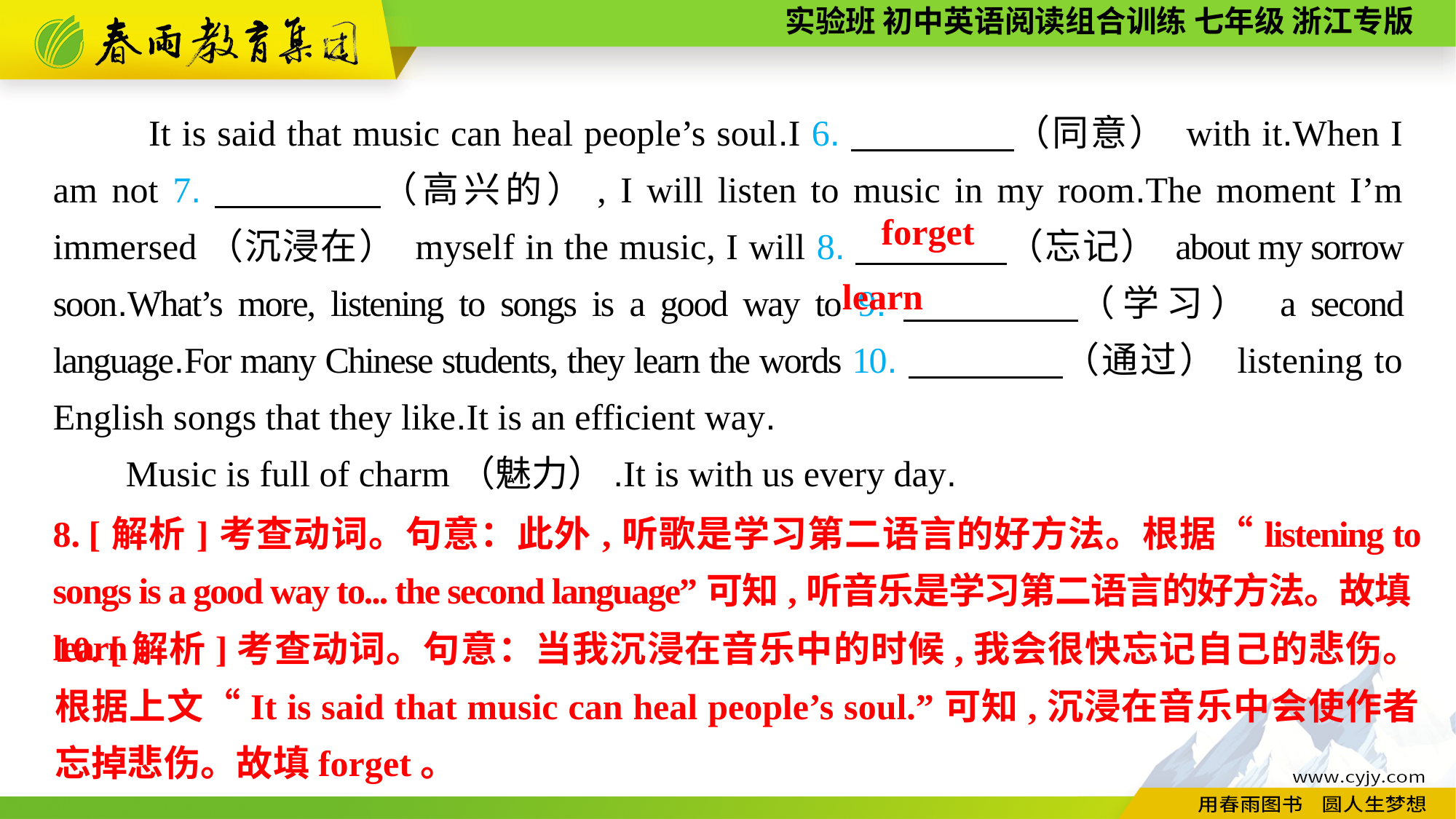

It is said that music can heal people’s soul.I 6.　　　　 （同意） with it.When I am not 7.　　　　（高兴的）, I will listen to music in my room.The moment I’m immersed（沉浸在） myself in the music, I will 8.　　　　（忘记） about my sorrow soon.What’s more, listening to songs is a good way to 9.　　　　（学习） a second language.For many Chinese students, they learn the words 10.　　　　（通过） listening to English songs that they like.It is an efficient way.
Music is full of charm（魅力）.It is with us every day.
forget
learn
8. [解析]考查动词。句意：此外,听歌是学习第二语言的好方法。根据“listening to songs is a good way to... the second language”可知,听音乐是学习第二语言的好方法。故填learn。
10. [解析]考查动词。句意：当我沉浸在音乐中的时候,我会很快忘记自己的悲伤。根据上文“It is said that music can heal people’s soul.”可知,沉浸在音乐中会使作者忘掉悲伤。故填forget。